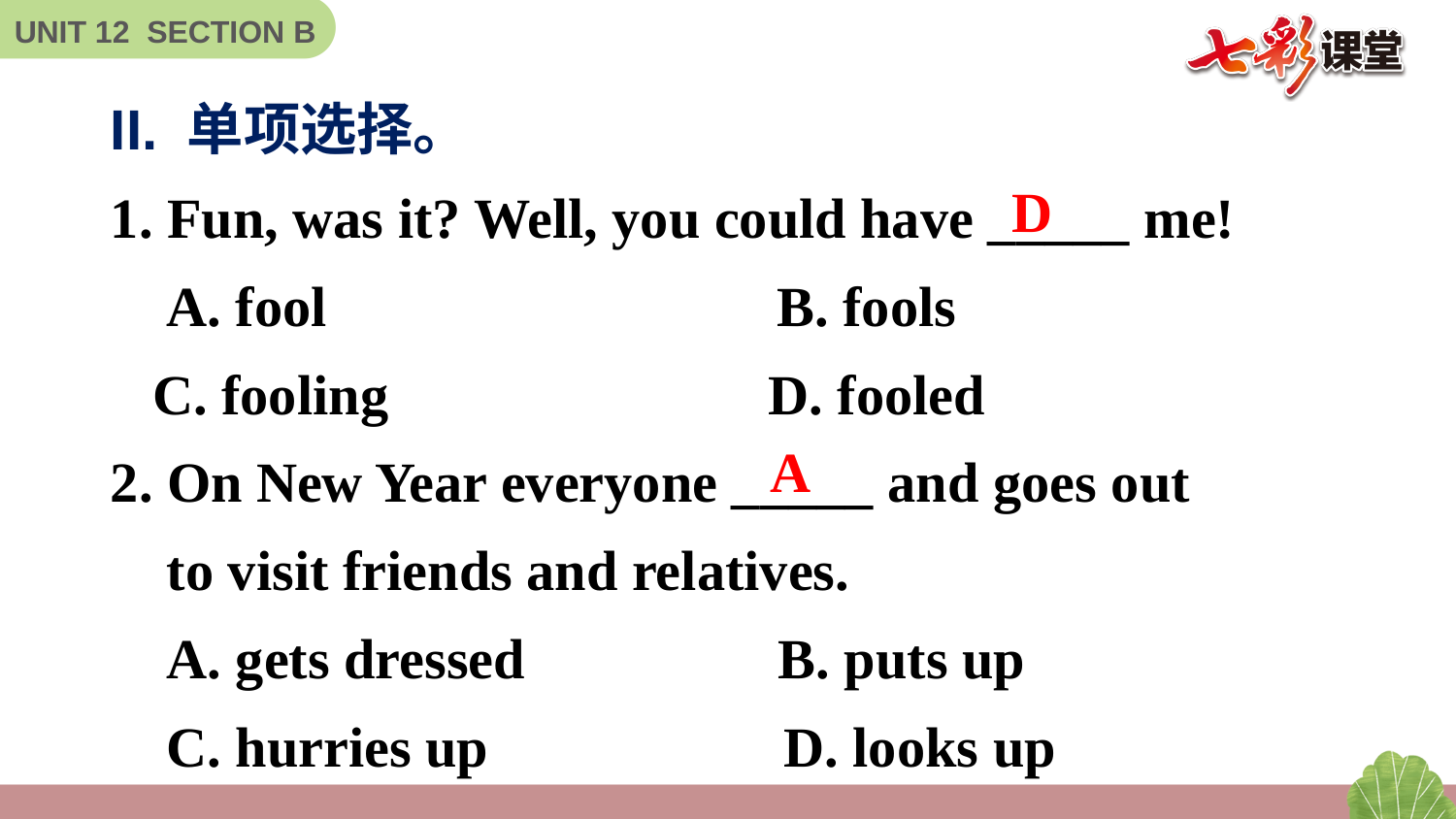

II. 单项选择。
1. Fun, was it? Well, you could have _____ me!
    A. fool                                B. fools
   C. fooling                           D. fooled
2. On New Year everyone _____ and goes out
    to visit friends and relatives.
    A. gets dressed                  B. puts up
    C. hurries up                     D. looks up
D
A